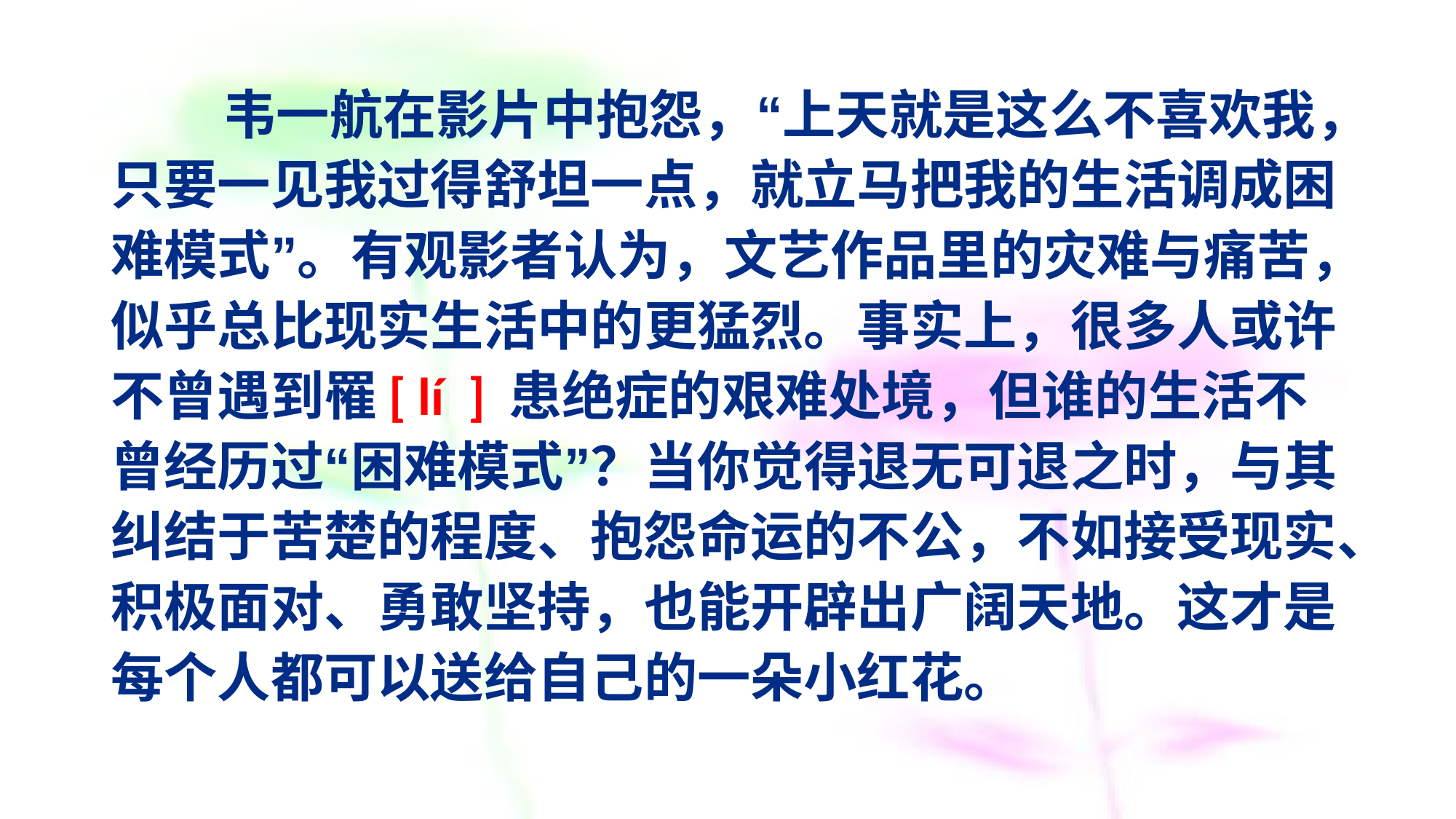

# 韦一航在影片中抱怨，“上天就是这么不喜欢我，只要一见我过得舒坦一点，就立马把我的生活调成困难模式”。有观影者认为，文艺作品里的灾难与痛苦，似乎总比现实生活中的更猛烈。事实上，很多人或许不曾遇到罹[ lí  ] 患绝症的艰难处境，但谁的生活不曾经历过“困难模式”？当你觉得退无可退之时，与其纠结于苦楚的程度、抱怨命运的不公，不如接受现实、积极面对、勇敢坚持，也能开辟出广阔天地。这才是每个人都可以送给自己的一朵小红花。